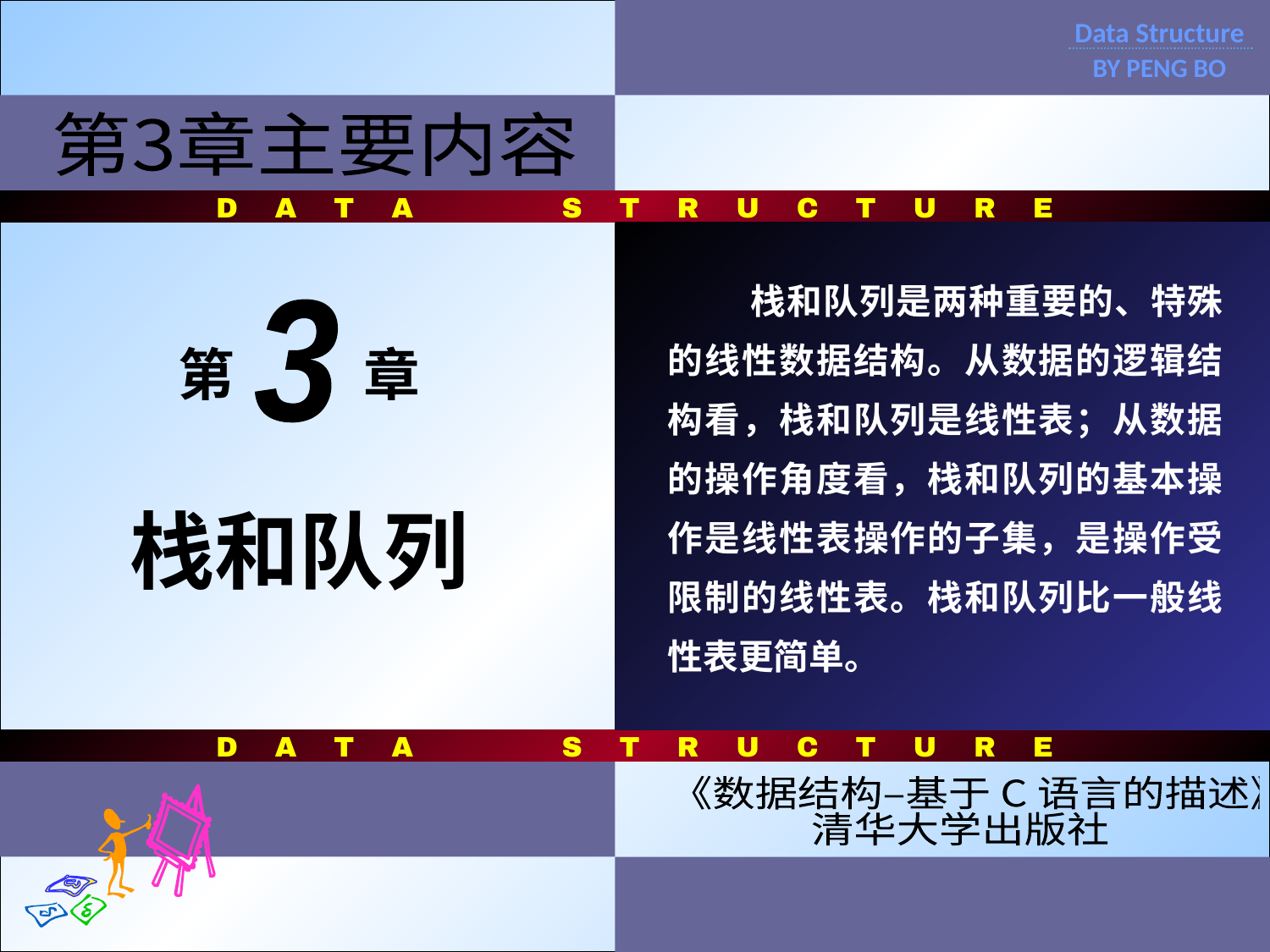

D    A    T    A                S    T    R    U    C    T    U    R    E

D    A    T    A                S    T    R    U    C    T    U    R    E

Data Structure
BY PENG BO
第3章主要内容
        栈和队列是两种重要的、特殊的线性数据结构。从数据的逻辑结构看，栈和队列是线性表；从数据的操作角度看，栈和队列的基本操作是线性表操作的子集，是操作受限制的线性表。栈和队列比一般线性表更简单。
3
第          章
栈和队列
《数据结构–基于 C 语言的描述》
清华大学出版社